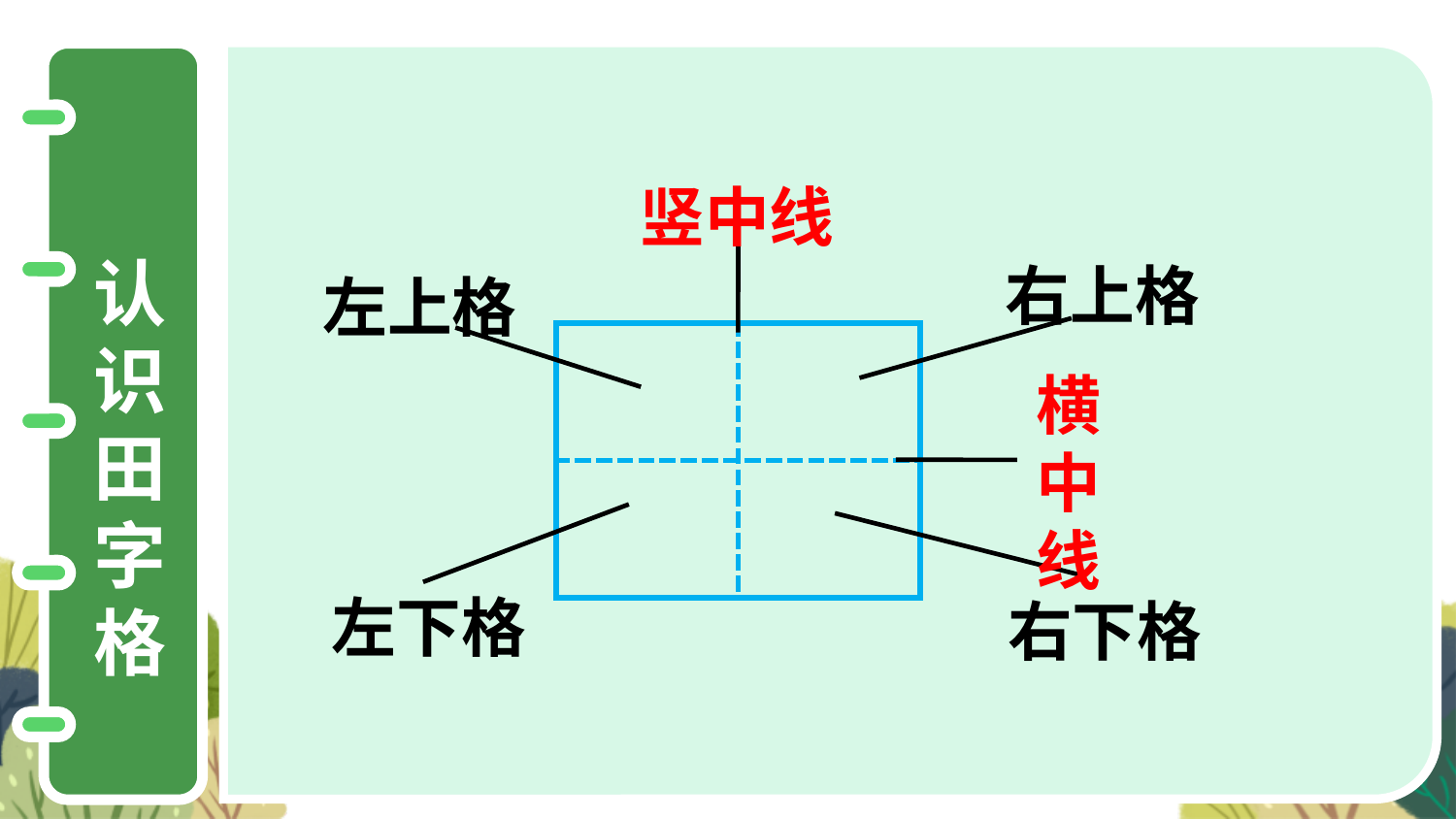

竖中线

认
识
田
字
格
右上格

左上格

|  |  |
| --- | --- |
|  |  |
横中线

左下格

右下格